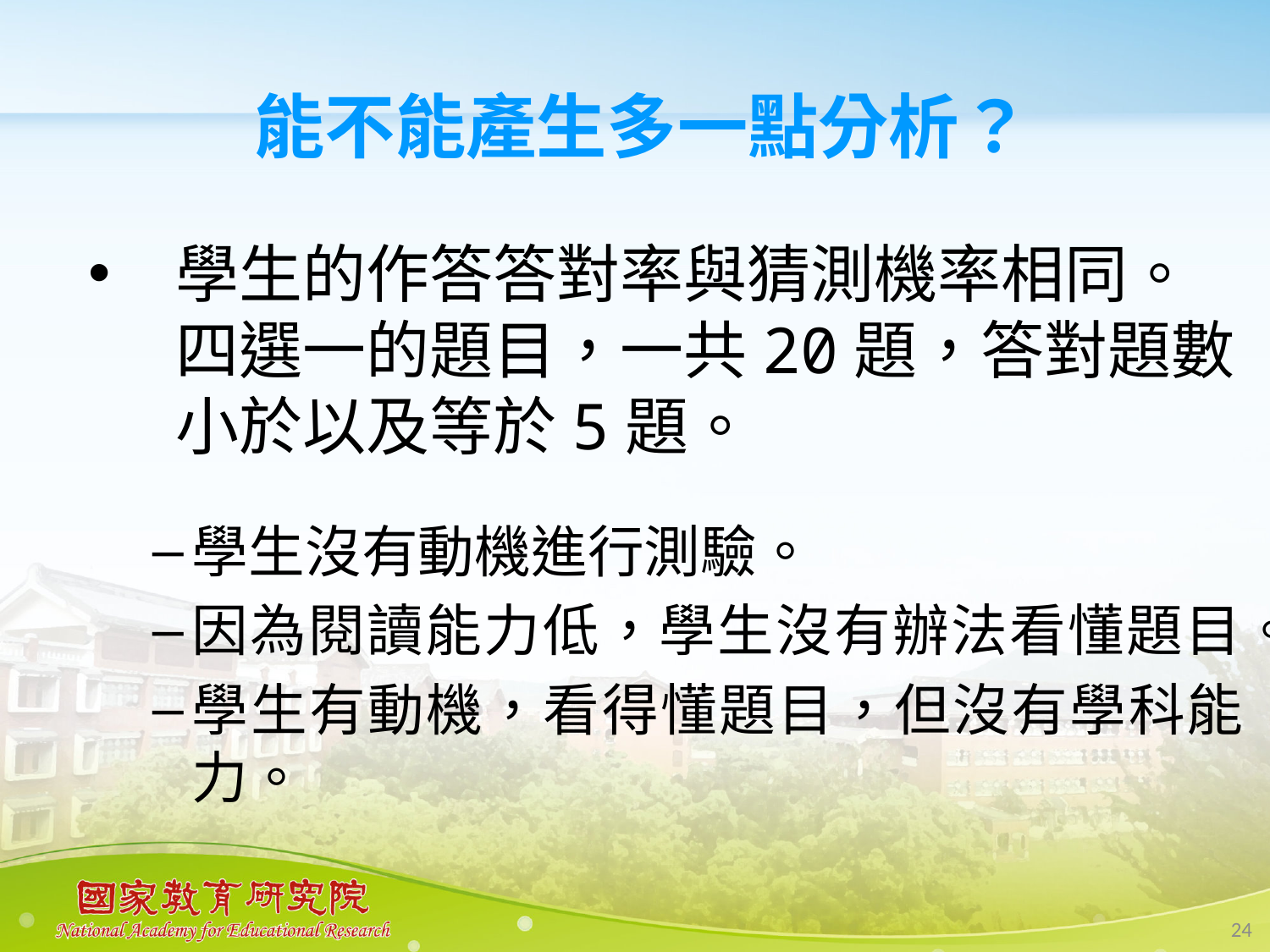

#
能不能產生多一點分析？

學生的作答答對率與猜測機率相同。
四選一的題目，一共20題，答對題數小於以及等於5題。
學生沒有動機進行測驗。
因為閱讀能力低，學生沒有辦法看懂題目。
學生有動機，看得懂題目，但沒有學科能力。
24